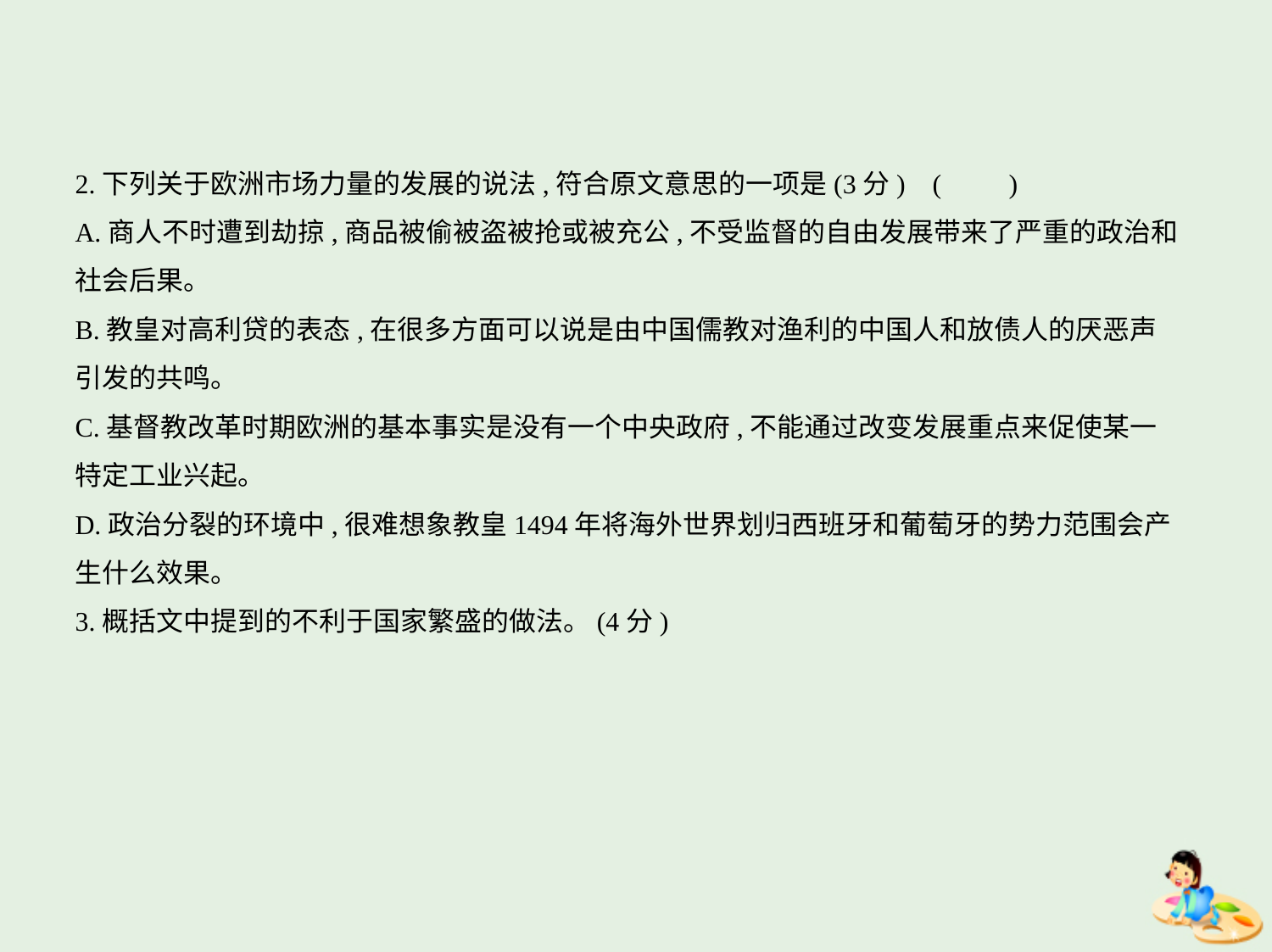

2.下列关于欧洲市场力量的发展的说法,符合原文意思的一项是(3分) (　　)
A.商人不时遭到劫掠,商品被偷被盗被抢或被充公,不受监督的自由发展带来了严重的政治和
社会后果。
B.教皇对高利贷的表态,在很多方面可以说是由中国儒教对渔利的中国人和放债人的厌恶声
引发的共鸣。
C.基督教改革时期欧洲的基本事实是没有一个中央政府,不能通过改变发展重点来促使某一
特定工业兴起。
D.政治分裂的环境中,很难想象教皇1494年将海外世界划归西班牙和葡萄牙的势力范围会产
生什么效果。
3.概括文中提到的不利于国家繁盛的做法。(4分)